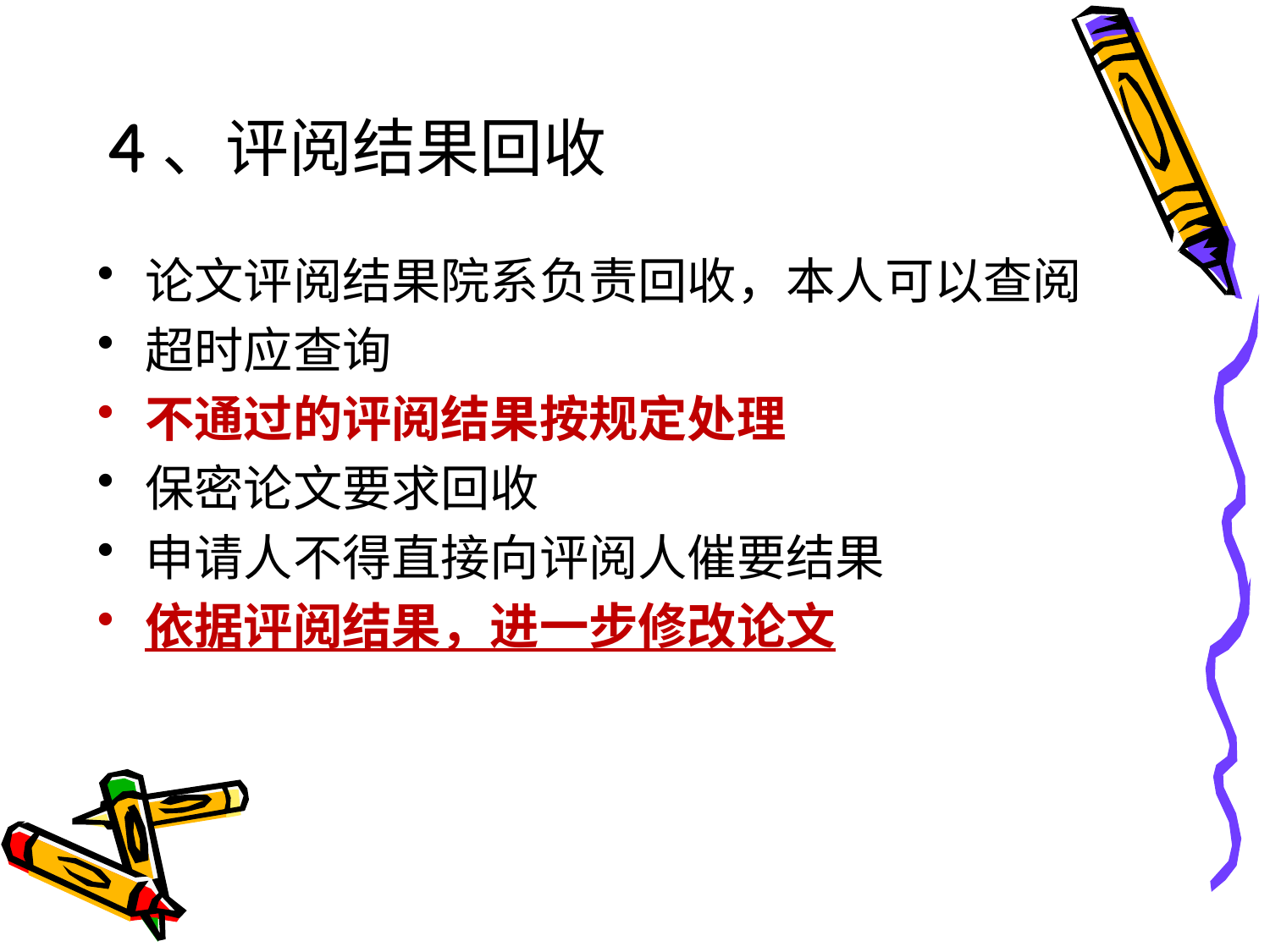

# 4、评阅结果回收
论文评阅结果院系负责回收，本人可以查阅
超时应查询
不通过的评阅结果按规定处理
保密论文要求回收
申请人不得直接向评阅人催要结果
依据评阅结果，进一步修改论文